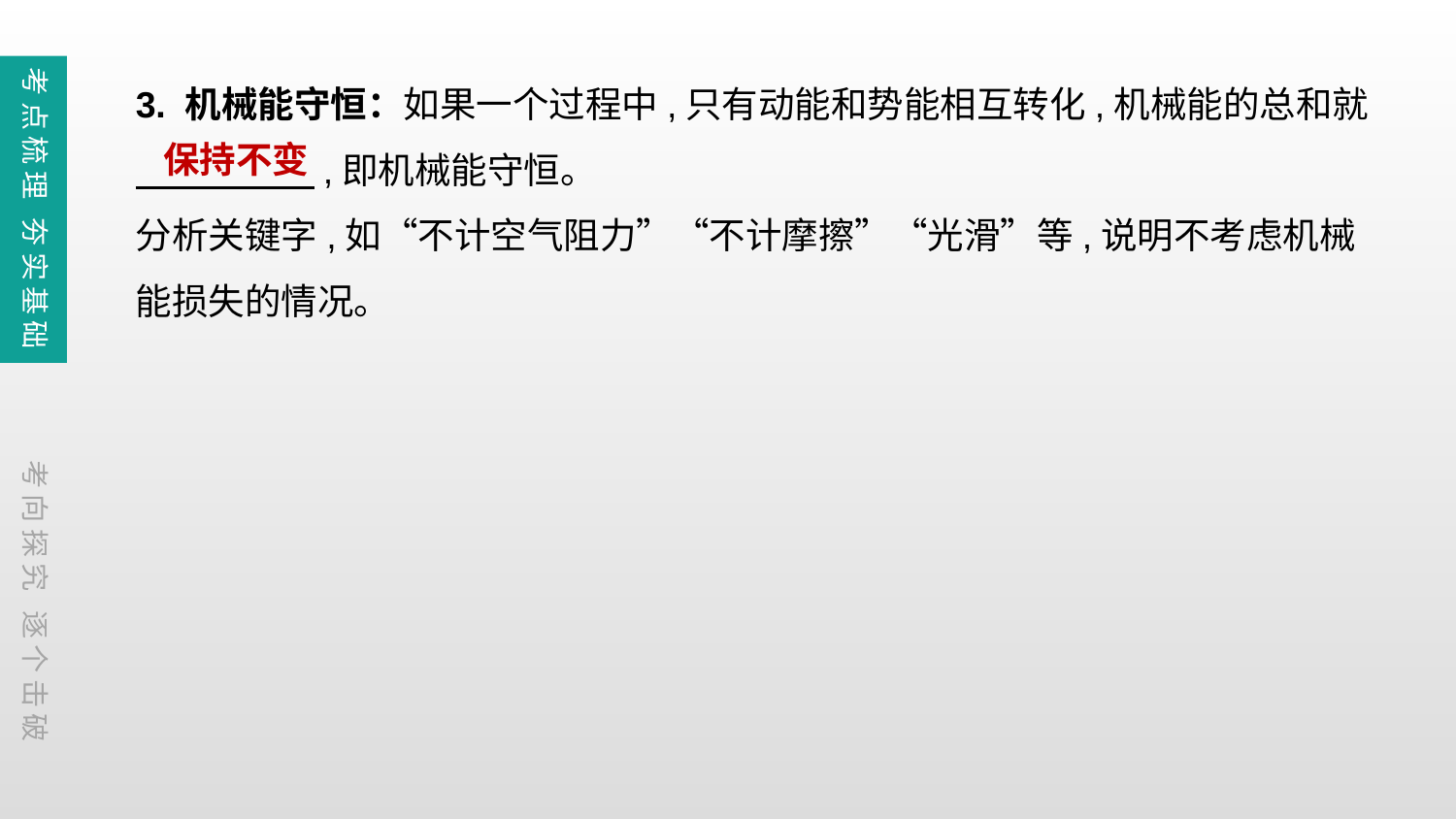

3. 机械能守恒：如果一个过程中,只有动能和势能相互转化,机械能的总和就
　　　    　,即机械能守恒。
分析关键字,如“不计空气阻力”“不计摩擦”“光滑”等,说明不考虑机械能损失的情况。

考点梳理 夯实基础
保持不变
考向探究 逐个击破